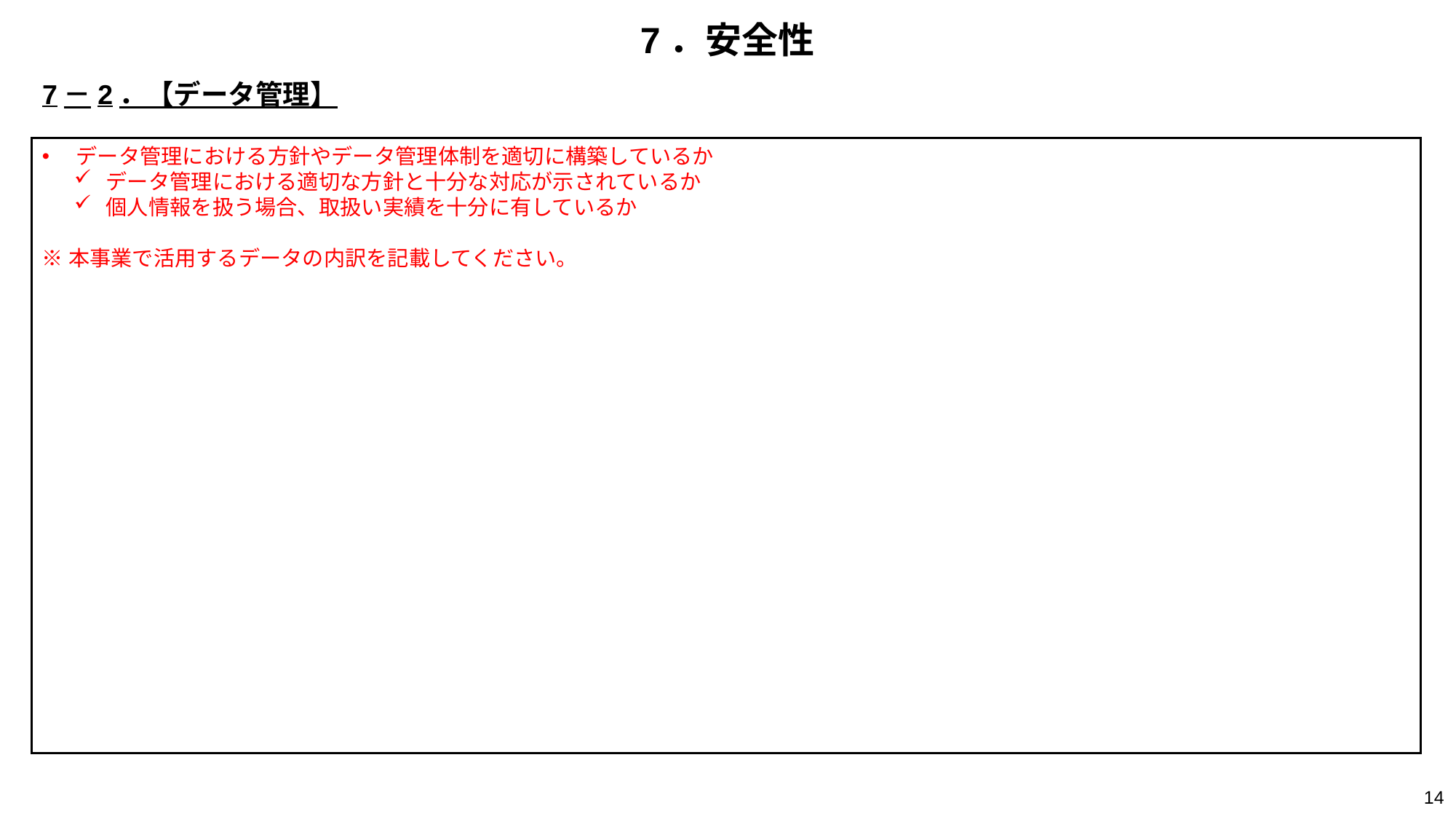

# 7．安全性
7－2．【データ管理】
データ管理における方針やデータ管理体制を適切に構築しているか
データ管理における適切な方針と十分な対応が示されているか
個人情報を扱う場合、取扱い実績を十分に有しているか

※本事業で活用するデータの内訳を記載してください。
14